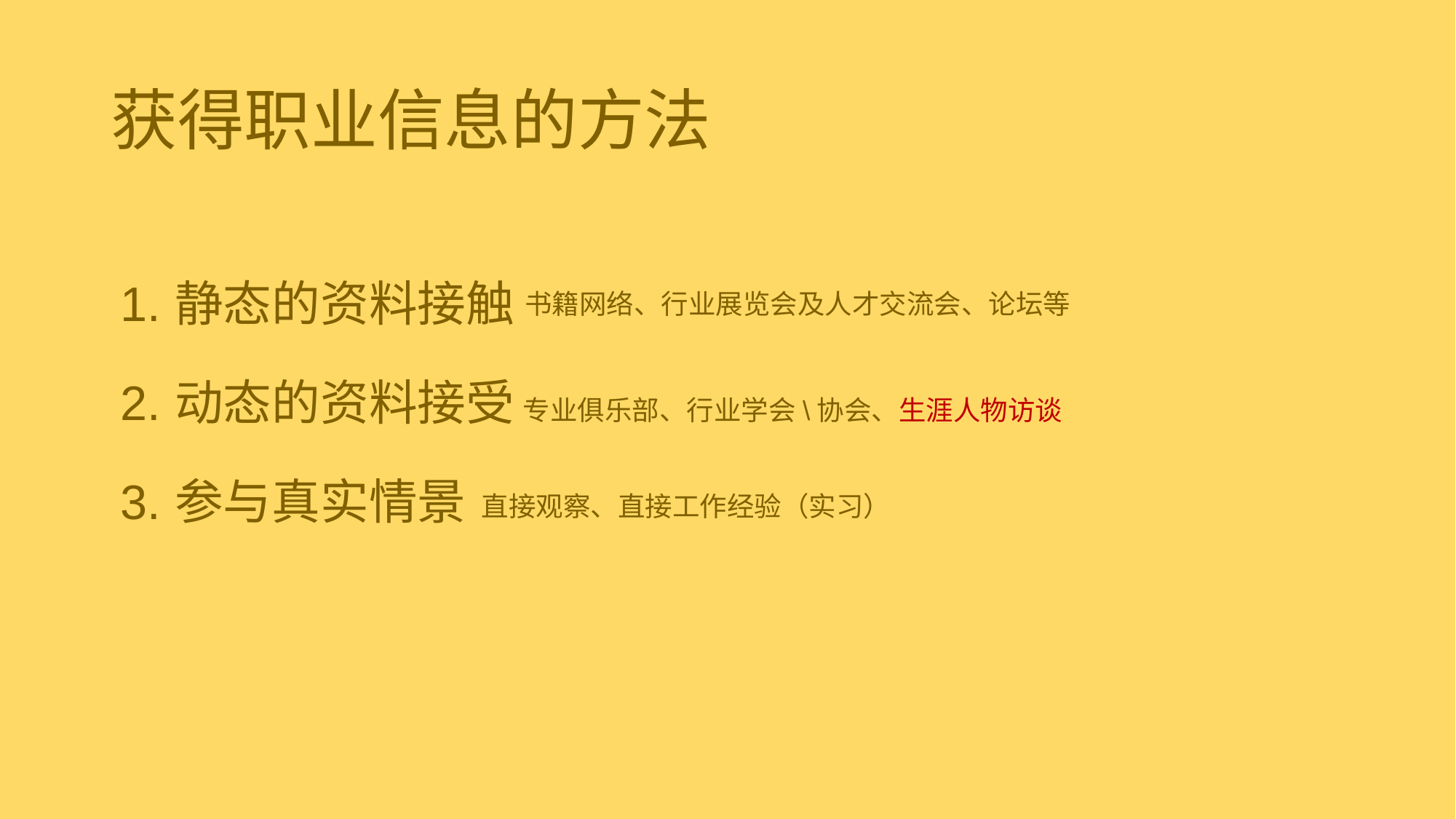

# 获得职业信息的方法
静态的资料接触
动态的资料接受
参与真实情景
书籍网络、行业展览会及人才交流会、论坛等
专业俱乐部、行业学会\协会、生涯人物访谈
直接观察、直接工作经验（实习）